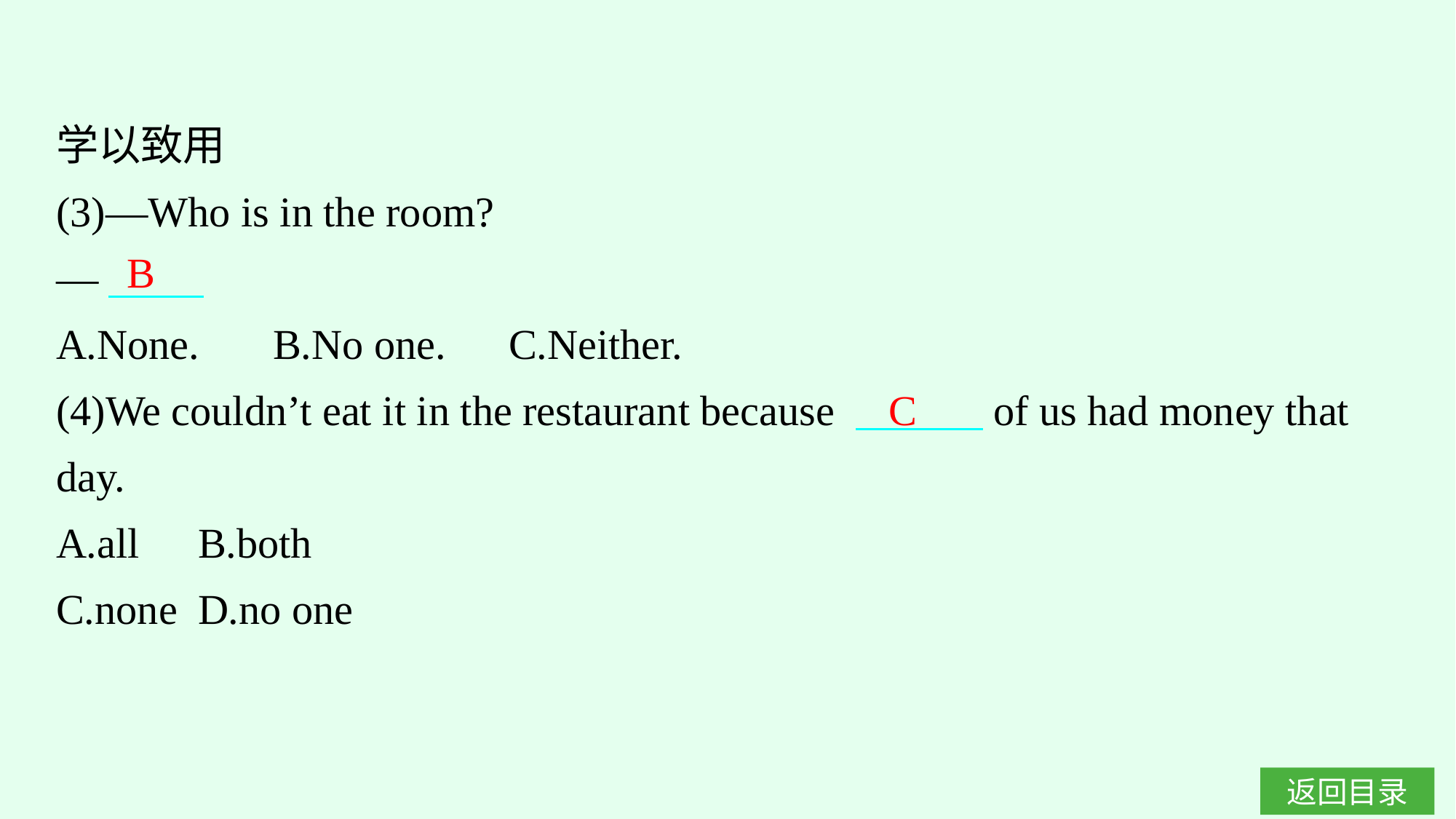

学以致用
(3)—Who is in the room?
—
A.None.　 B.No one.　C.Neither.
(4)We couldn’t eat it in the restaurant because 　　　of us had money that day.
A.all	B.both
C.none	D.no one
B
C